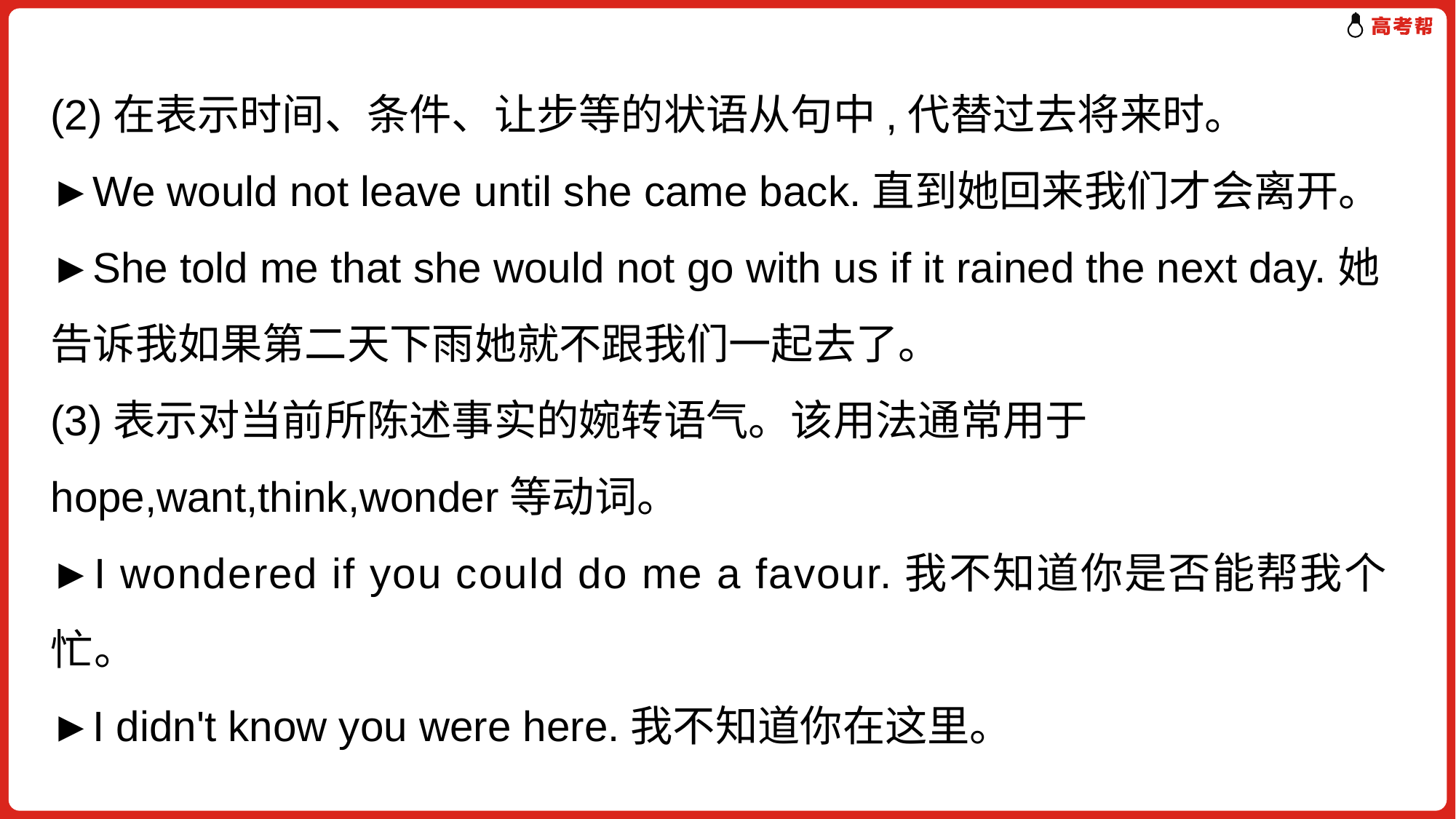

(2)在表示时间、条件、让步等的状语从句中,代替过去将来时。
►We would not leave until she came back.直到她回来我们才会离开。
►She told me that she would not go with us if it rained the next day.她告诉我如果第二天下雨她就不跟我们一起去了。
(3)表示对当前所陈述事实的婉转语气。该用法通常用于hope,want,think,wonder等动词。
►I wondered if you could do me a favour.我不知道你是否能帮我个忙。
►I didn't know you were here.我不知道你在这里。